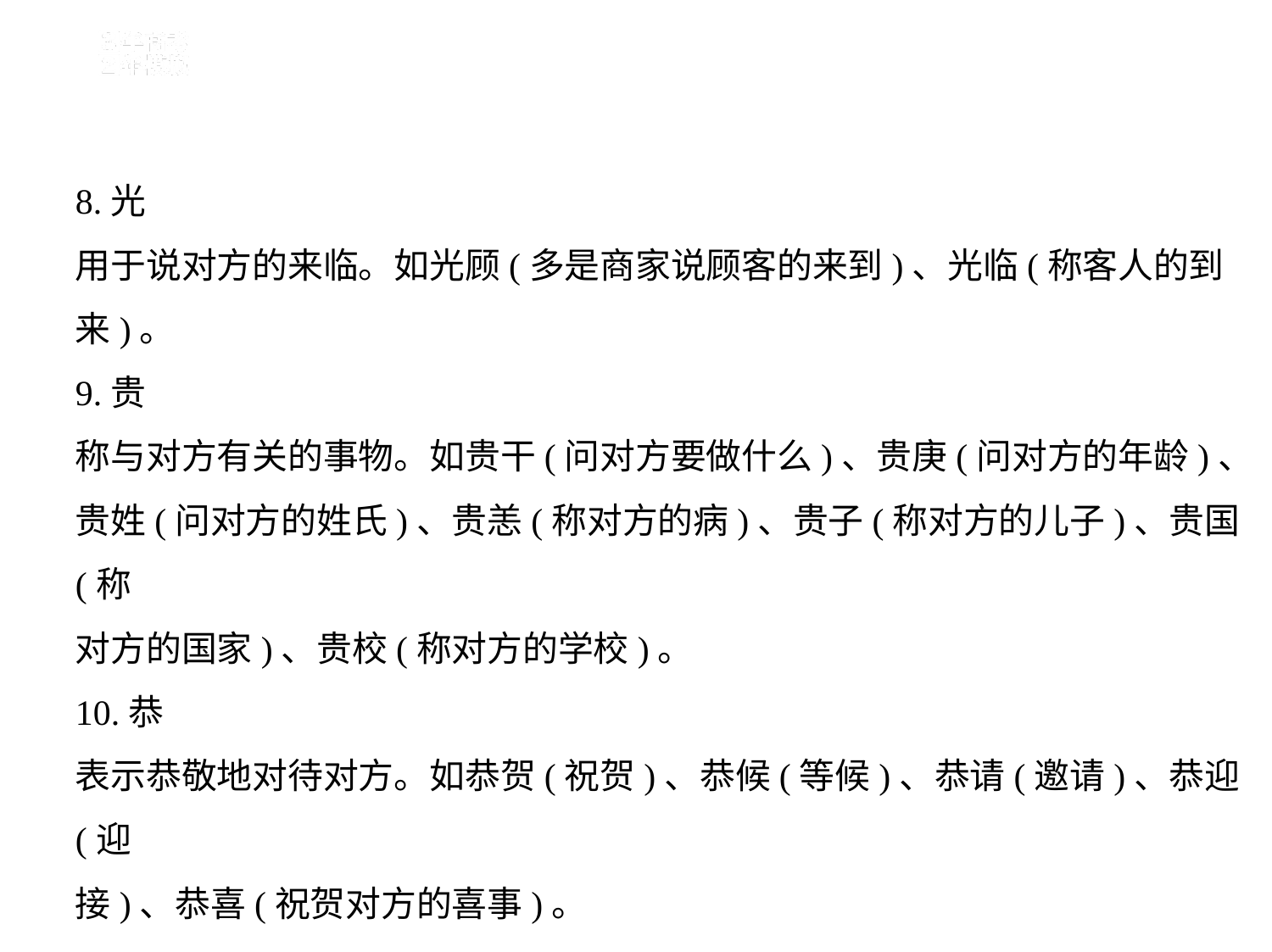

8.光
用于说对方的来临。如光顾(多是商家说顾客的来到)、光临(称客人的到
来)。
9.贵
称与对方有关的事物。如贵干(问对方要做什么)、贵庚(问对方的年龄)、
贵姓(问对方的姓氏)、贵恙(称对方的病)、贵子(称对方的儿子)、贵国(称
对方的国家)、贵校(称对方的学校)。
10.恭
表示恭敬地对待对方。如恭贺(祝贺)、恭候(等候)、恭请(邀请)、恭迎(迎
接)、恭喜(祝贺对方的喜事)。